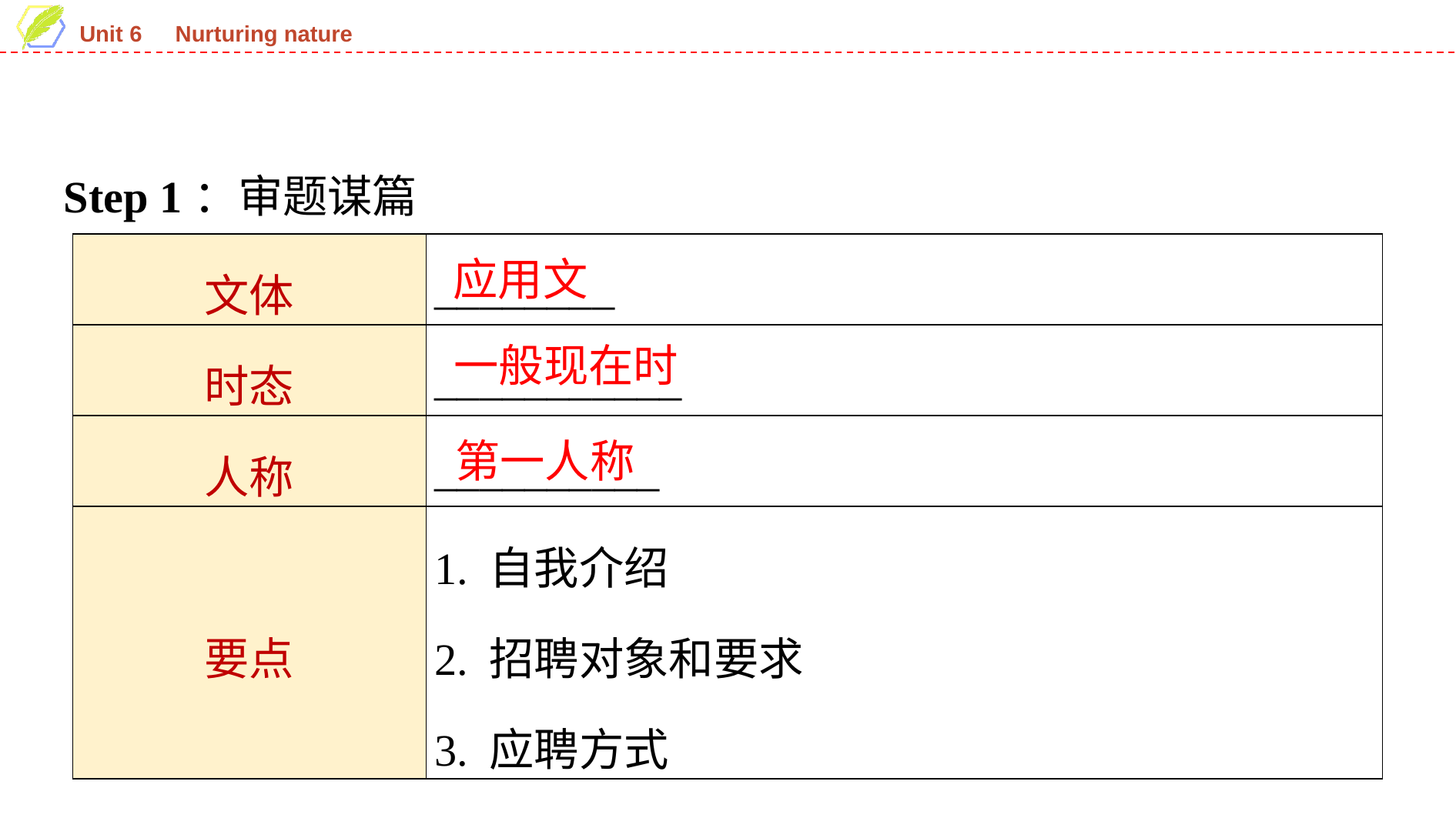

Step 1：审题谋篇
| 文体 | \_\_\_\_\_\_\_\_ |
| --- | --- |
| 时态 | \_\_\_\_\_\_\_\_\_\_\_ |
| 人称 | \_\_\_\_\_\_\_\_\_\_ |
| 要点 | 1. 自我介绍 2. 招聘对象和要求 3. 应聘方式 |
应用文
一般现在时
第一人称